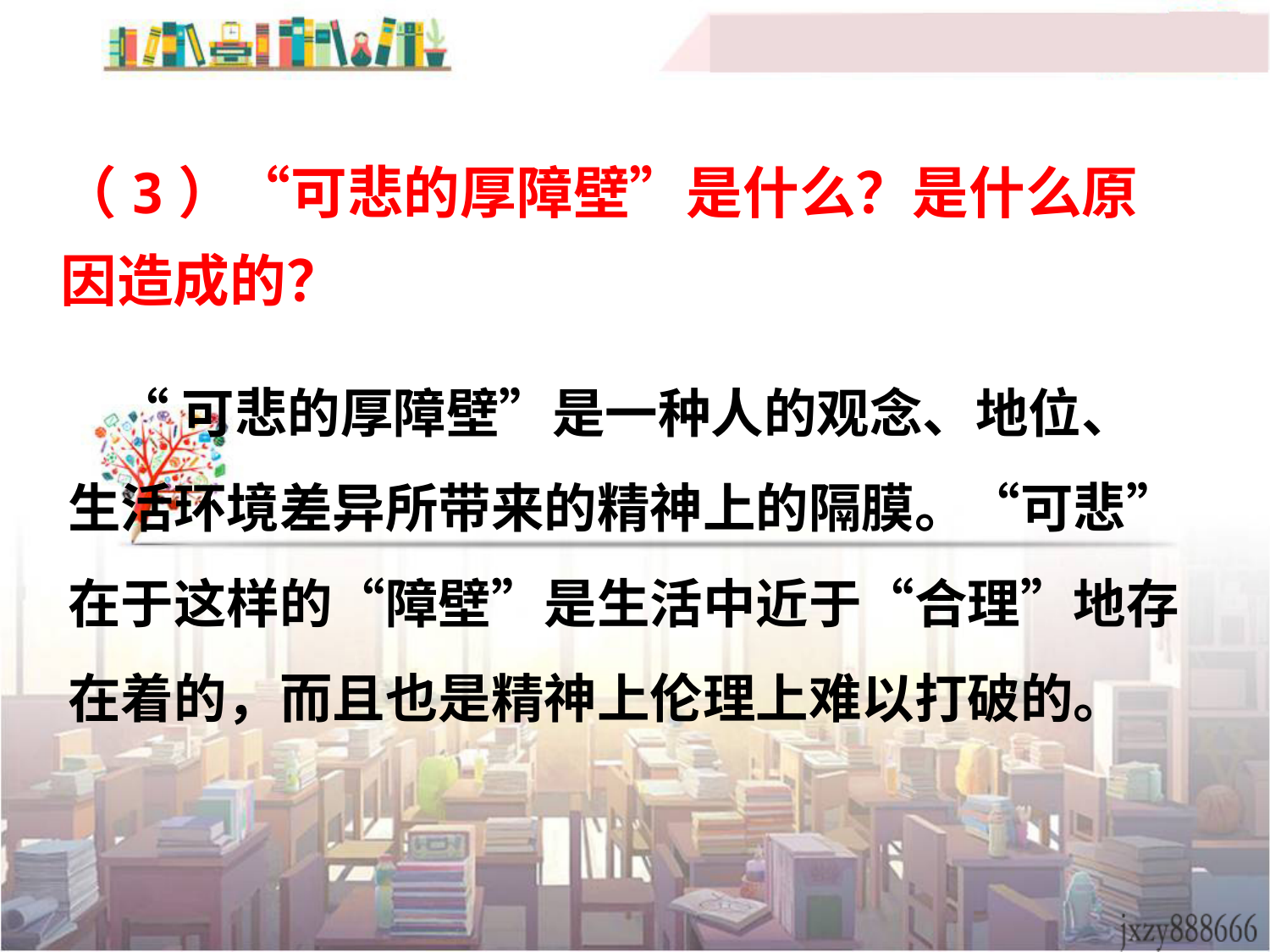

（3）“可悲的厚障壁”是什么？是什么原因造成的？
    “可悲的厚障壁”是一种人的观念、地位、生活环境差异所带来的精神上的隔膜。“可悲”在于这样的“障壁”是生活中近于“合理”地存在着的，而且也是精神上伦理上难以打破的。